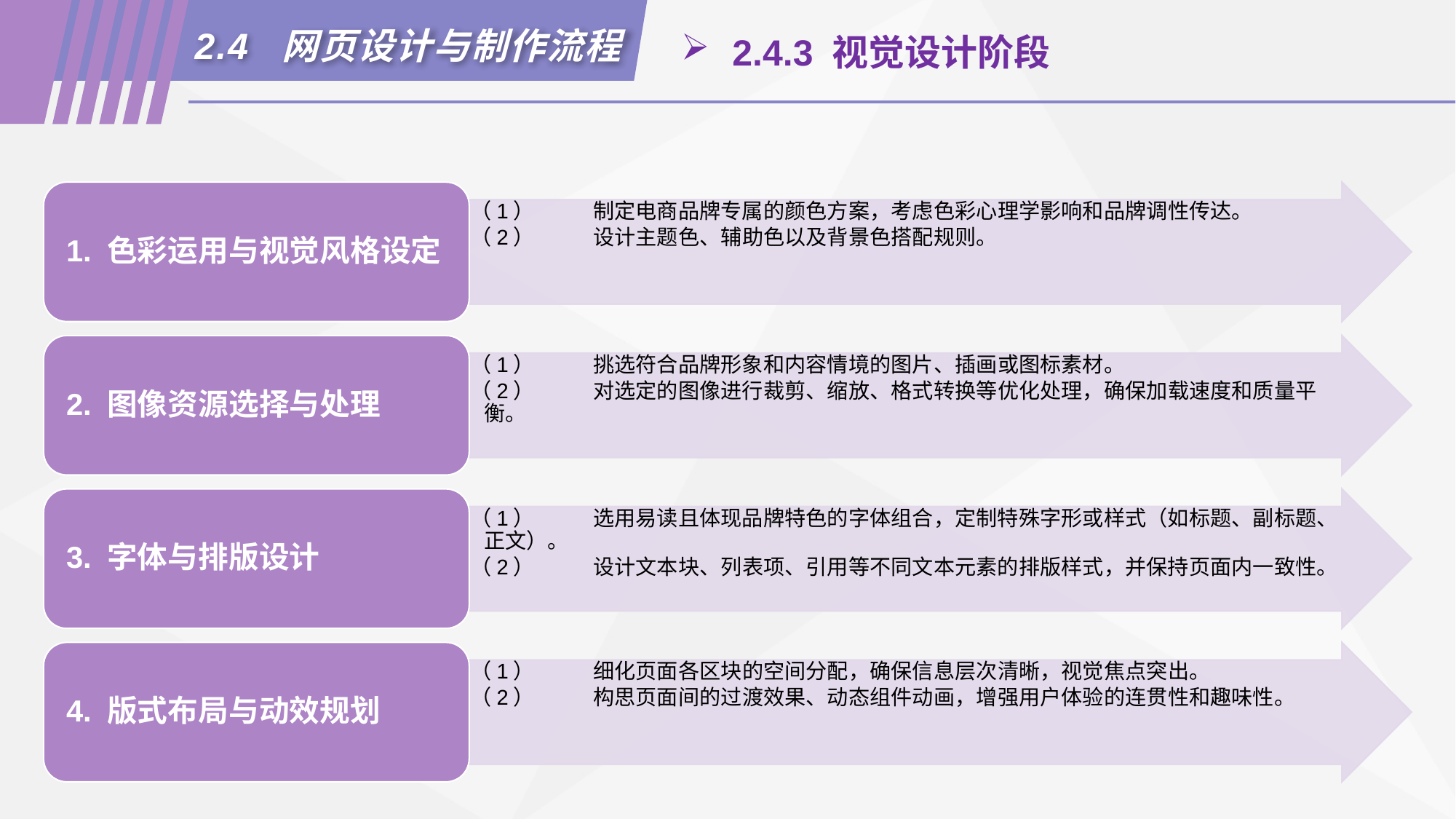

2.4  网页设计与制作流程
 2.4.3 视觉设计阶段
（1）	制定电商品牌专属的颜色方案，考虑色彩心理学影响和品牌调性传达。
（2）	设计主题色、辅助色以及背景色搭配规则。
1. 色彩运用与视觉风格设定
（1）	挑选符合品牌形象和内容情境的图片、插画或图标素材。
（2）	对选定的图像进行裁剪、缩放、格式转换等优化处理，确保加载速度和质量平衡。
2. 图像资源选择与处理
（1）	选用易读且体现品牌特色的字体组合，定制特殊字形或样式（如标题、副标题、正文）。
（2）	设计文本块、列表项、引用等不同文本元素的排版样式，并保持页面内一致性。
3. 字体与排版设计
（1）	细化页面各区块的空间分配，确保信息层次清晰，视觉焦点突出。
（2）	构思页面间的过渡效果、动态组件动画，增强用户体验的连贯性和趣味性。
4. 版式布局与动效规划